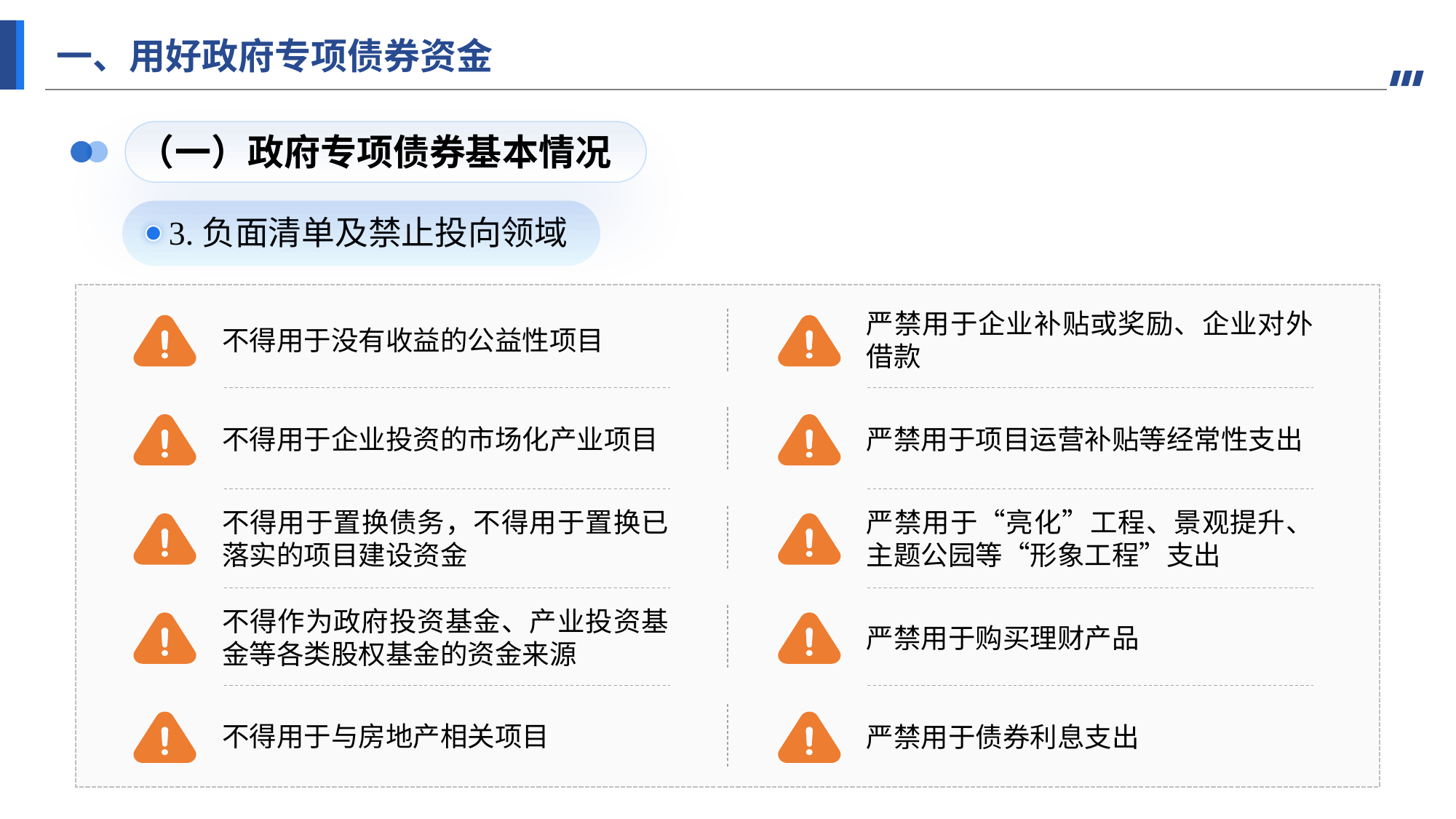

一、用好政府专项债券资金

（一）政府专项债券基本情况

3.负面清单及禁止投向领域

严禁用于企业补贴或奖励、企业对外借款

不得用于没有收益的公益性项目

不得用于企业投资的市场化产业项目
严禁用于项目运营补贴等经常性支出
不得用于置换债务，不得用于置换已落实的项目建设资金
严禁用于“亮化”工程、景观提升、主题公园等“形象工程”支出

不得作为政府投资基金、产业投资基金等各类股权基金的资金来源

严禁用于购买理财产品

不得用于与房地产相关项目
严禁用于债券利息支出